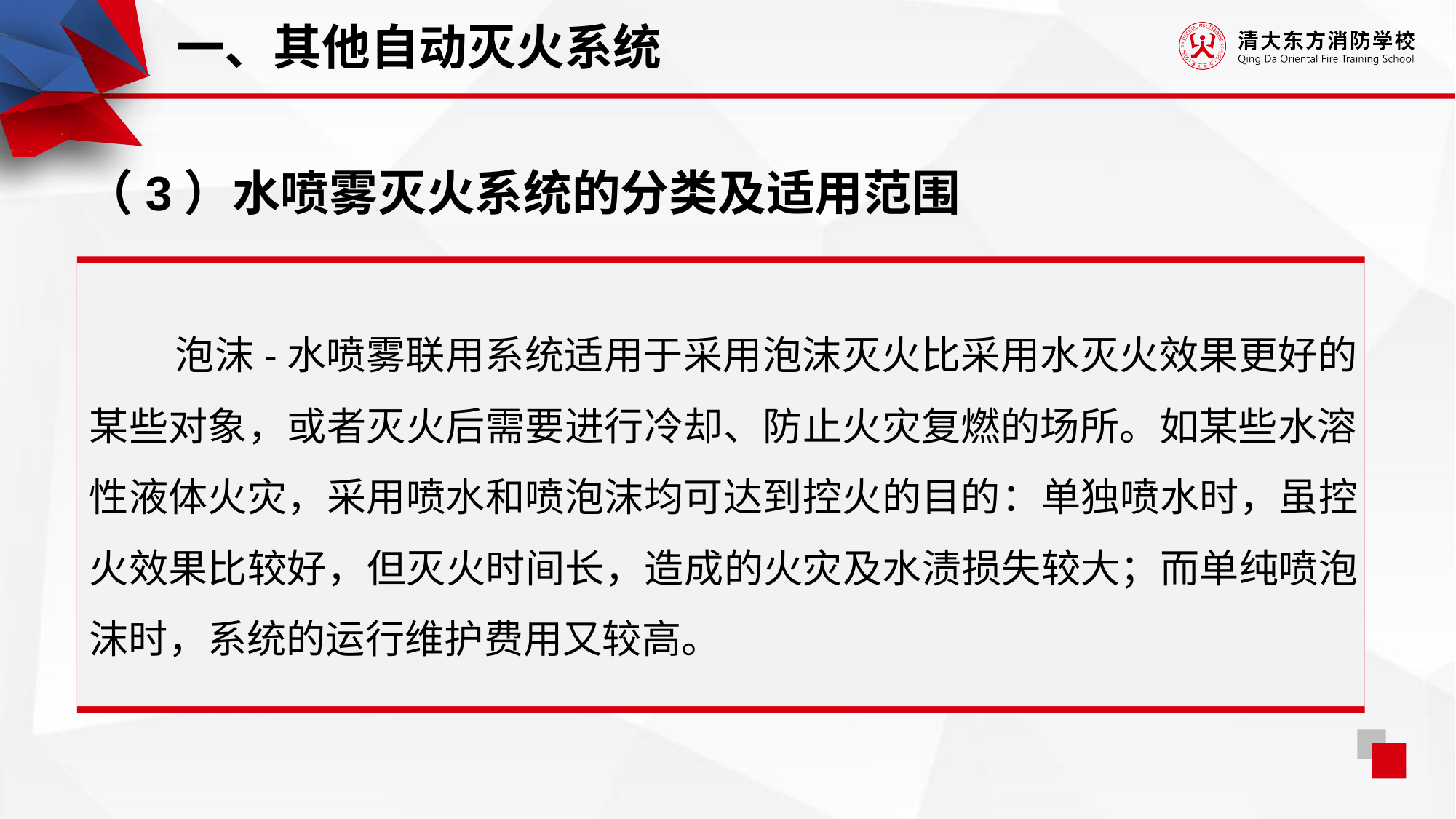

一、其他自动灭火系统

（3）水喷雾灭火系统的分类及适用范围

泡沫-水喷雾联用系统适用于采用泡沫灭火比采用水灭火效果更好的某些对象，或者灭火后需要进行冷却、防止火灾复燃的场所。如某些水溶性液体火灾，采用喷水和喷泡沫均可达到控火的目的：单独喷水时，虽控火效果比较好，但灭火时间长，造成的火灾及水渍损失较大；而单纯喷泡沫时，系统的运行维护费用又较高。